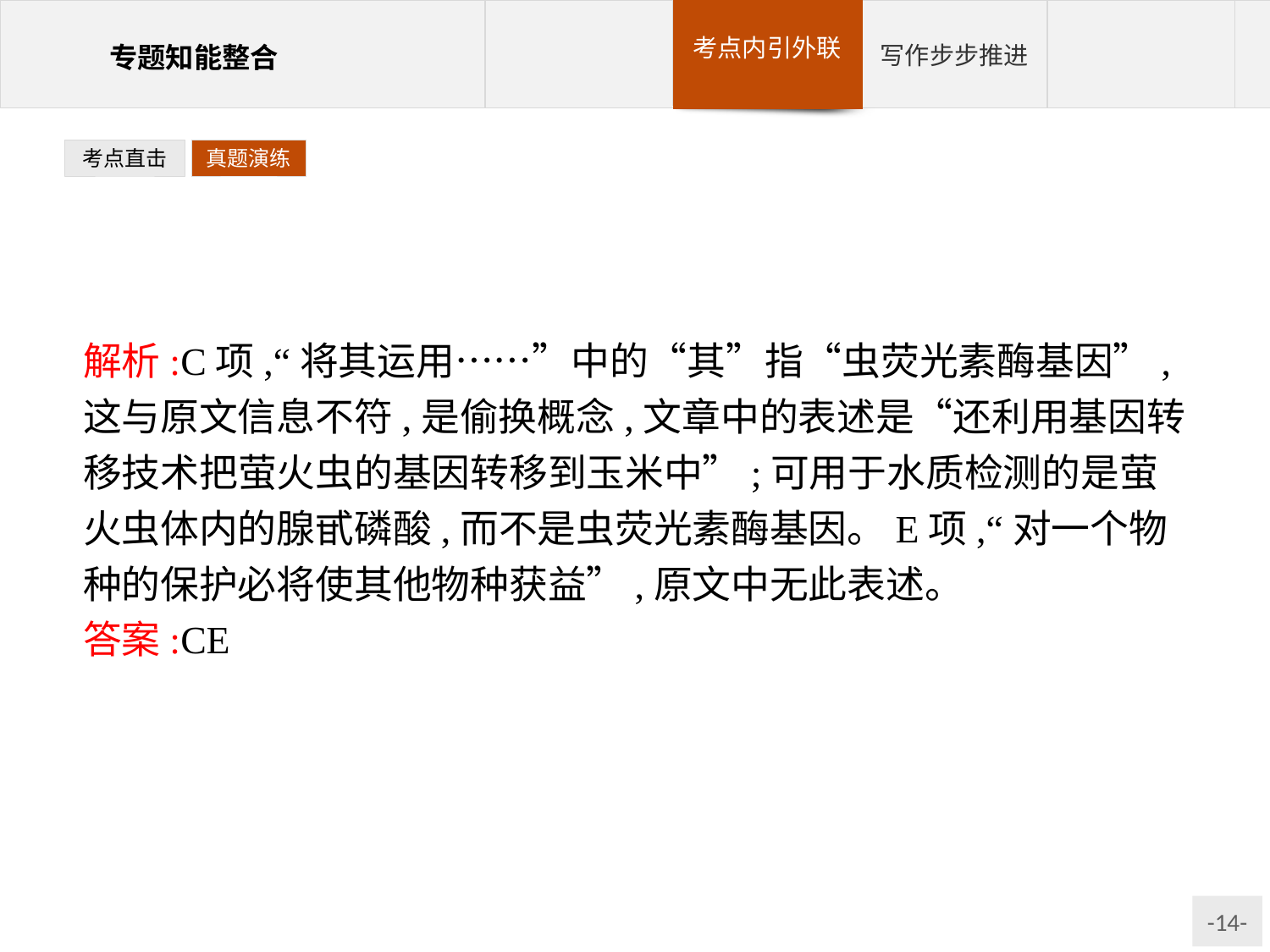

考点直击
真题演练
解析:C项,“将其运用……”中的“其”指“虫荧光素酶基因”,这与原文信息不符,是偷换概念,文章中的表述是“还利用基因转移技术把萤火虫的基因转移到玉米中”;可用于水质检测的是萤火虫体内的腺甙磷酸,而不是虫荧光素酶基因。E项,“对一个物种的保护必将使其他物种获益”,原文中无此表述。
答案:CE